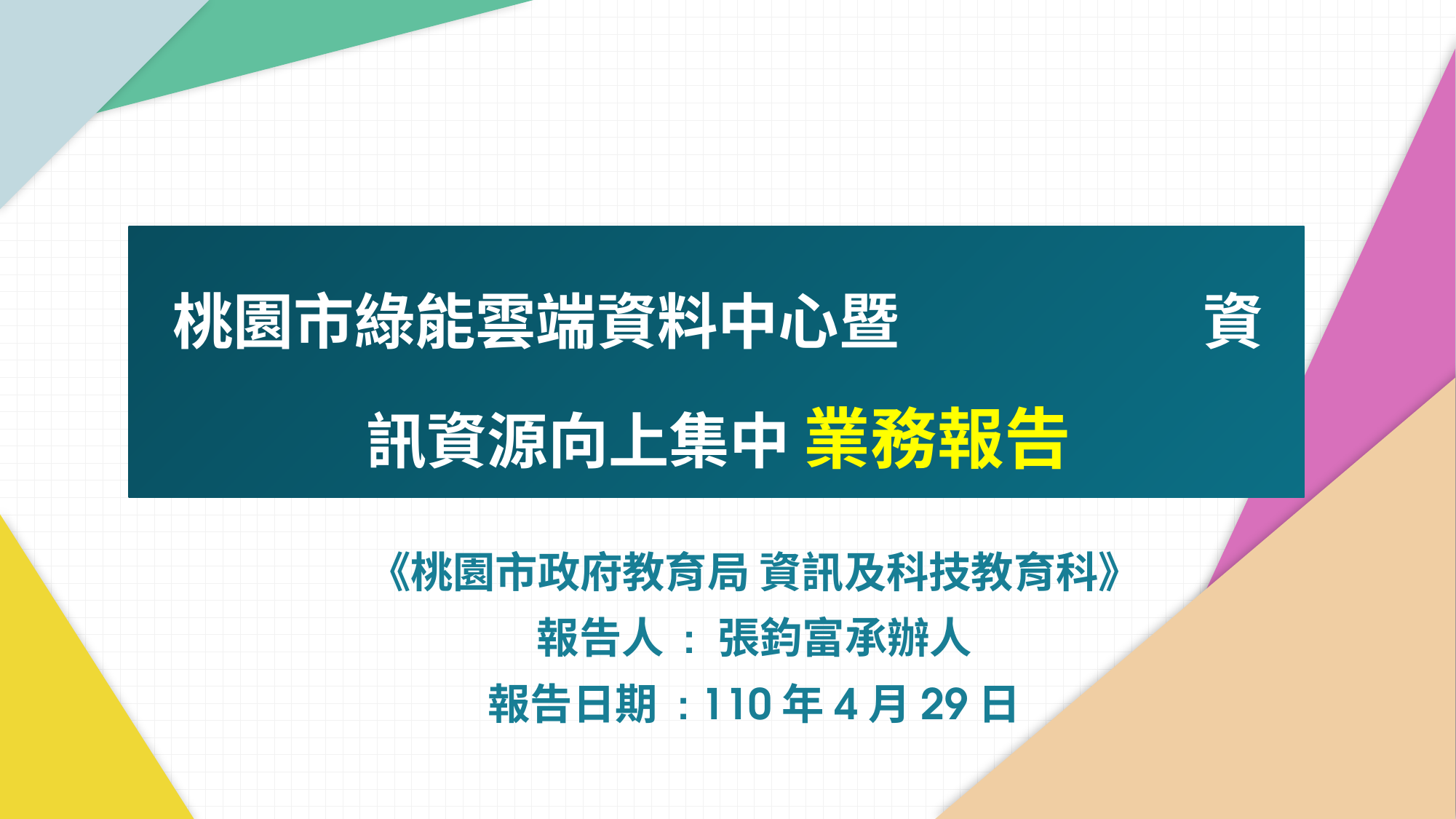

桃園市綠能雲端資料中心暨                      資訊資源向上集中 業務報告
《桃園市政府教育局 資訊及科技教育科》
報告人 : 張鈞富承辦人
報告日期 : 110年4月29日